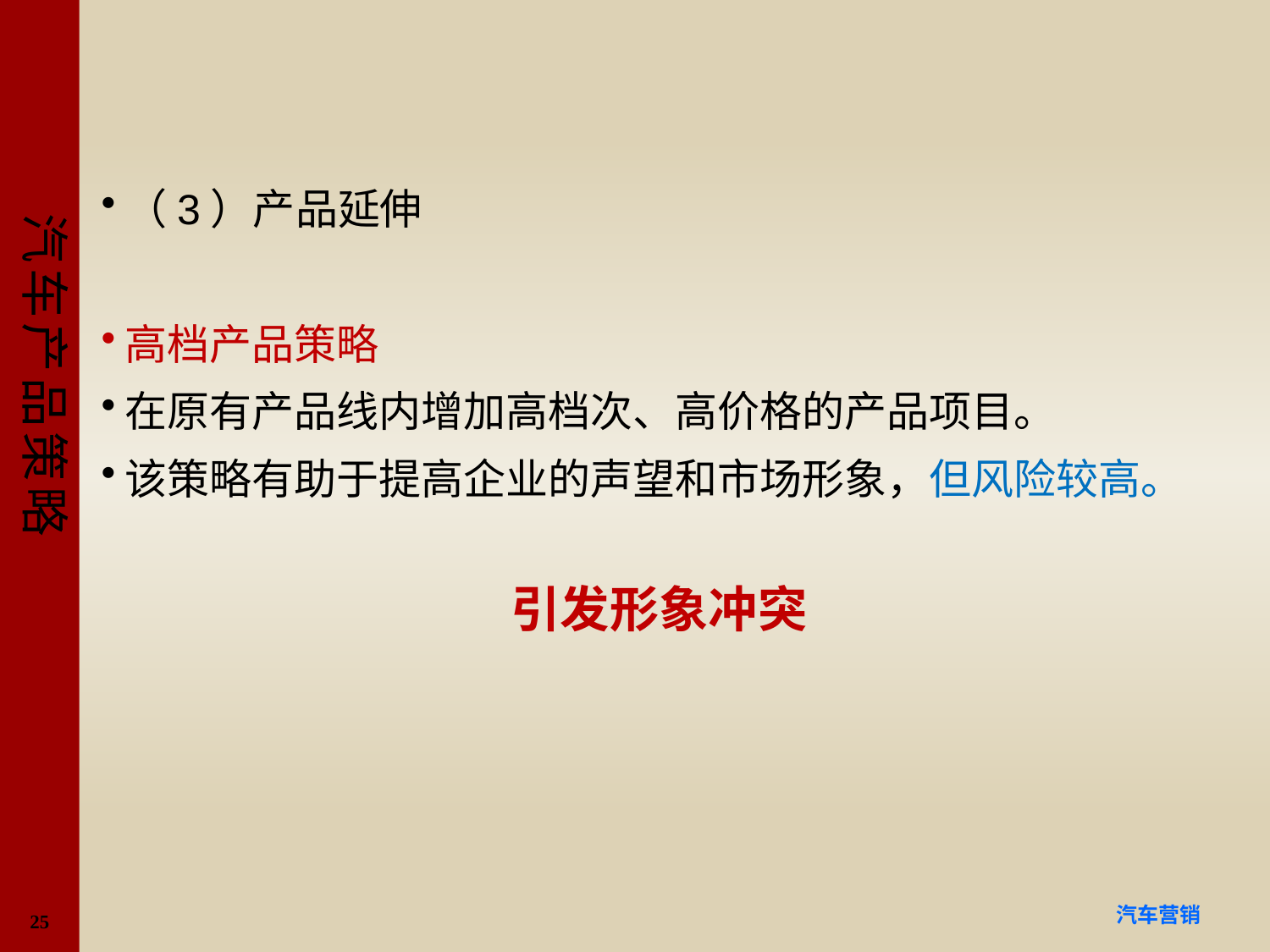

#
（3）产品延伸

高档产品策略
在原有产品线内增加高档次、高价格的产品项目。
该策略有助于提高企业的声望和市场形象，但风险较高。

引发形象冲突

25